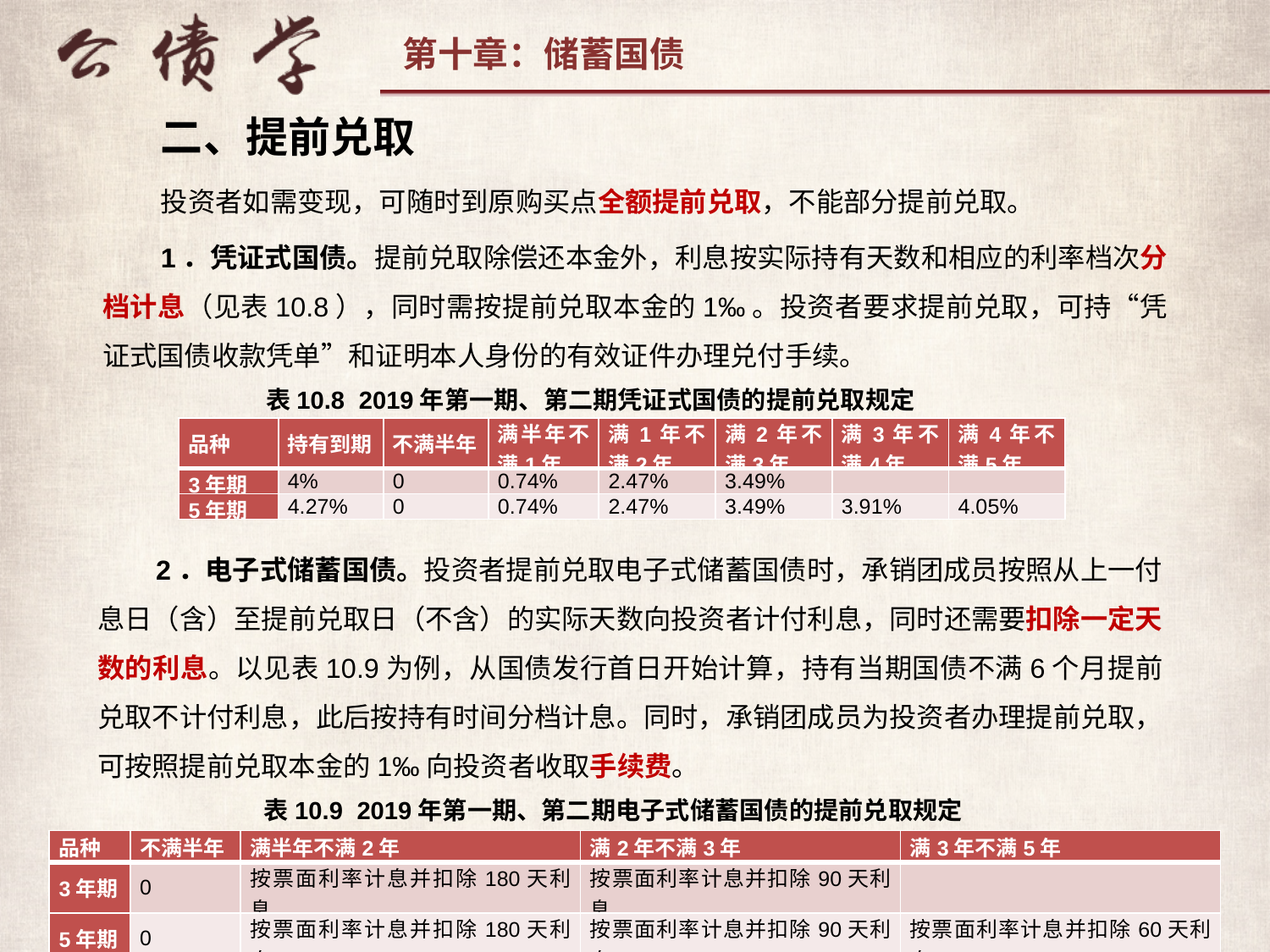

二、提前兑取
投资者如需变现，可随时到原购买点全额提前兑取，不能部分提前兑取。
1．凭证式国债。提前兑取除偿还本金外，利息按实际持有天数和相应的利率档次分档计息（见表10.8），同时需按提前兑取本金的1‰。投资者要求提前兑取，可持“凭证式国债收款凭单”和证明本人身份的有效证件办理兑付手续。
表10.8  2019年第一期、第二期凭证式国债的提前兑取规定
| 品种 | 持有到期 | 不满半年 | 满半年不满1年 | 满1年不满2年 | 满2年不满3年 | 满3年不满4年 | 满4年不满5年 |
| --- | --- | --- | --- | --- | --- | --- | --- |
| 3年期 | 4% | 0 | 0.74% | 2.47% | 3.49% |  |  |
| 5年期 | 4.27% | 0 | 0.74% | 2.47% | 3.49% | 3.91% | 4.05% |
2．电子式储蓄国债。投资者提前兑取电子式储蓄国债时，承销团成员按照从上一付息日（含）至提前兑取日（不含）的实际天数向投资者计付利息，同时还需要扣除一定天数的利息。以见表10.9为例，从国债发行首日开始计算，持有当期国债不满6个月提前兑取不计付利息，此后按持有时间分档计息。同时，承销团成员为投资者办理提前兑取，可按照提前兑取本金的1‰向投资者收取手续费。
表10.9  2019年第一期、第二期电子式储蓄国债的提前兑取规定
| 品种 | 不满半年 | 满半年不满2年 | 满2年不满3年 | 满3年不满5年 |
| --- | --- | --- | --- | --- |
| 3年期 | 0 | 按票面利率计息并扣除180天利息 | 按票面利率计息并扣除90天利息 |  |
| 5年期 | 0 | 按票面利率计息并扣除180天利息 | 按票面利率计息并扣除90天利息 | 按票面利率计息并扣除60天利息 |
27